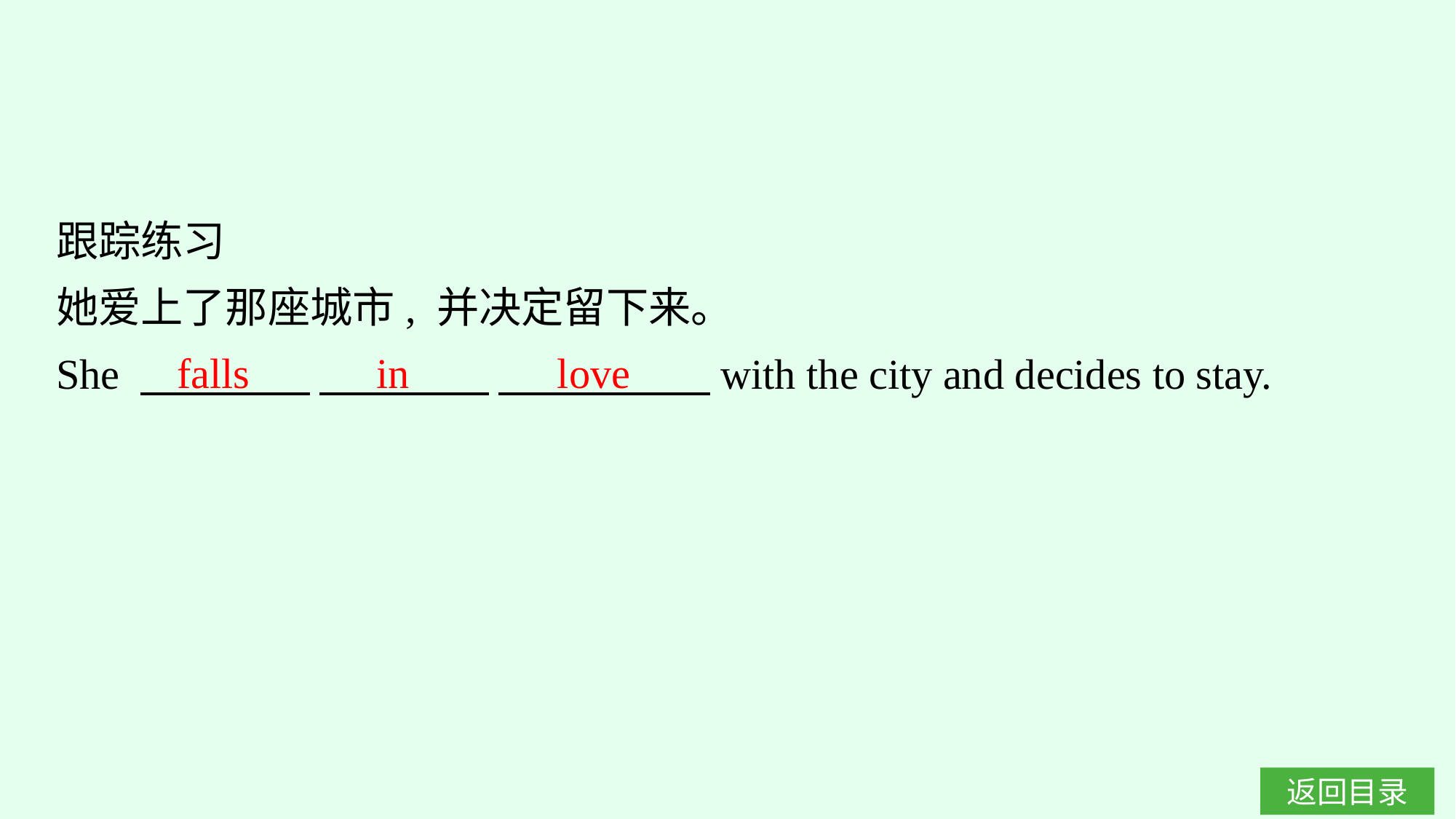

跟踪练习
她爱上了那座城市, 并决定留下来。
She 　　　　 　　　　 　　　　　with the city and decides to stay.
falls            in              love